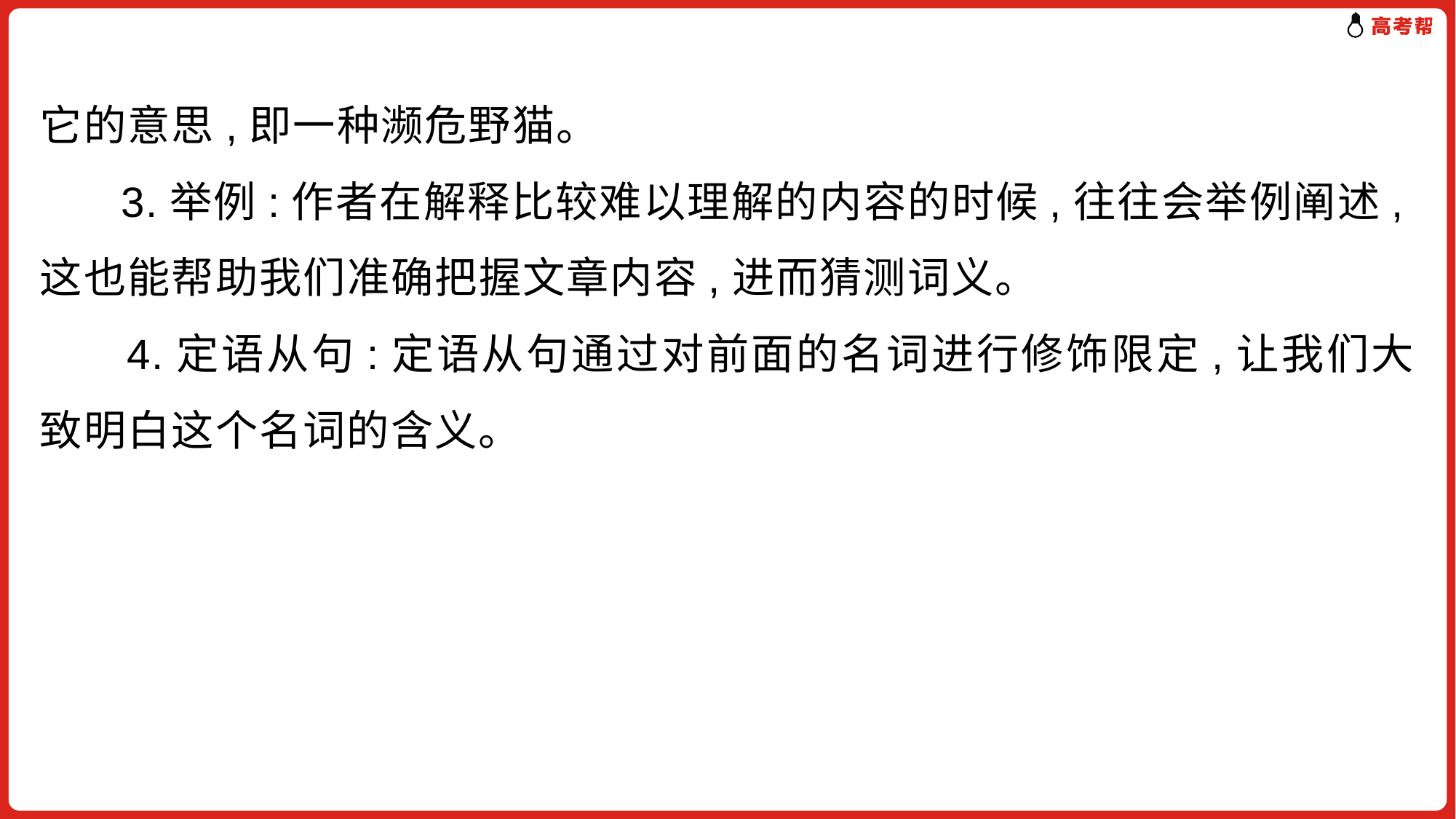

它的意思,即一种濒危野猫。
      3.举例:作者在解释比较难以理解的内容的时候,往往会举例阐述,这也能帮助我们准确把握文章内容,进而猜测词义。
      4.定语从句:定语从句通过对前面的名词进行修饰限定,让我们大致明白这个名词的含义。